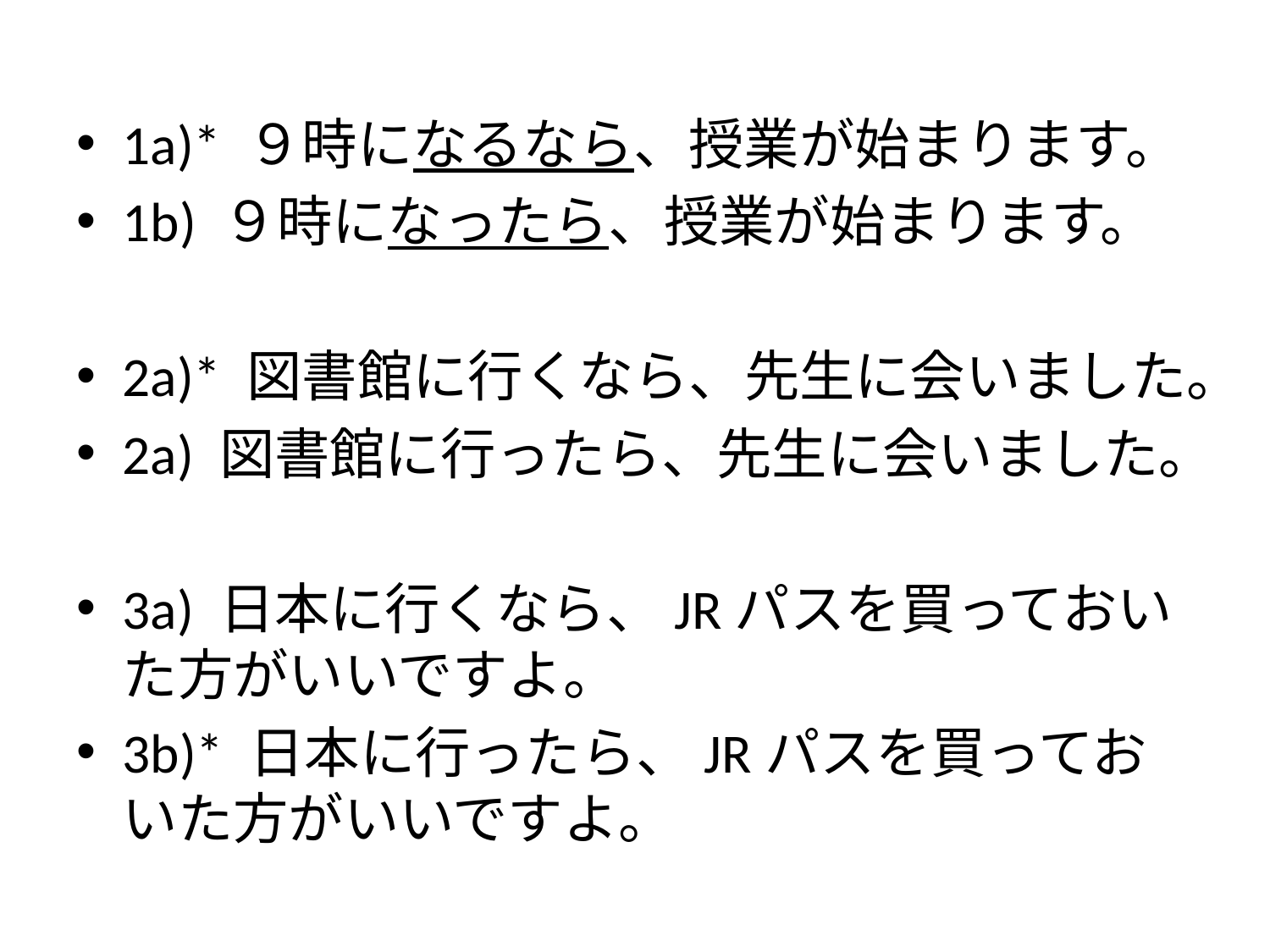

1a)* ９時になるなら、授業が始まります。
1b) ９時になったら、授業が始まります。

2a)* 図書館に行くなら、先生に会いました。
2a) 図書館に行ったら、先生に会いました。

3a) 日本に行くなら、JRパスを買っておいた方がいいですよ。
3b)* 日本に行ったら、JRパスを買っておいた方がいいですよ。